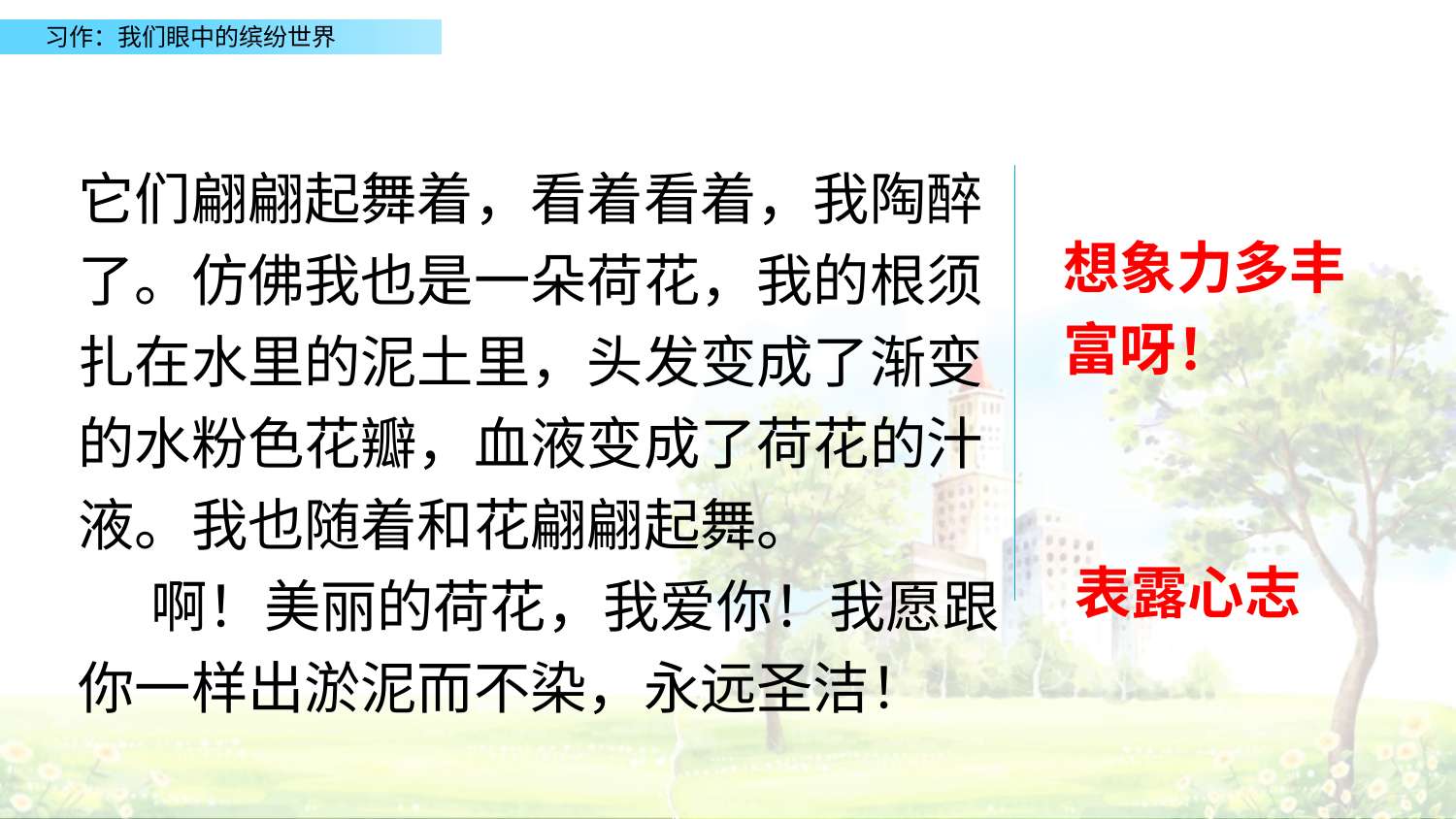

它们翩翩起舞着，看着看着，我陶醉了。仿佛我也是一朵荷花，我的根须扎在水里的泥土里，头发变成了渐变的水粉色花瓣，血液变成了荷花的汁液。我也随着和花翩翩起舞。
啊！美丽的荷花，我爱你！我愿跟你一样出淤泥而不染，永远圣洁！
想象力多丰富呀！
表露心志